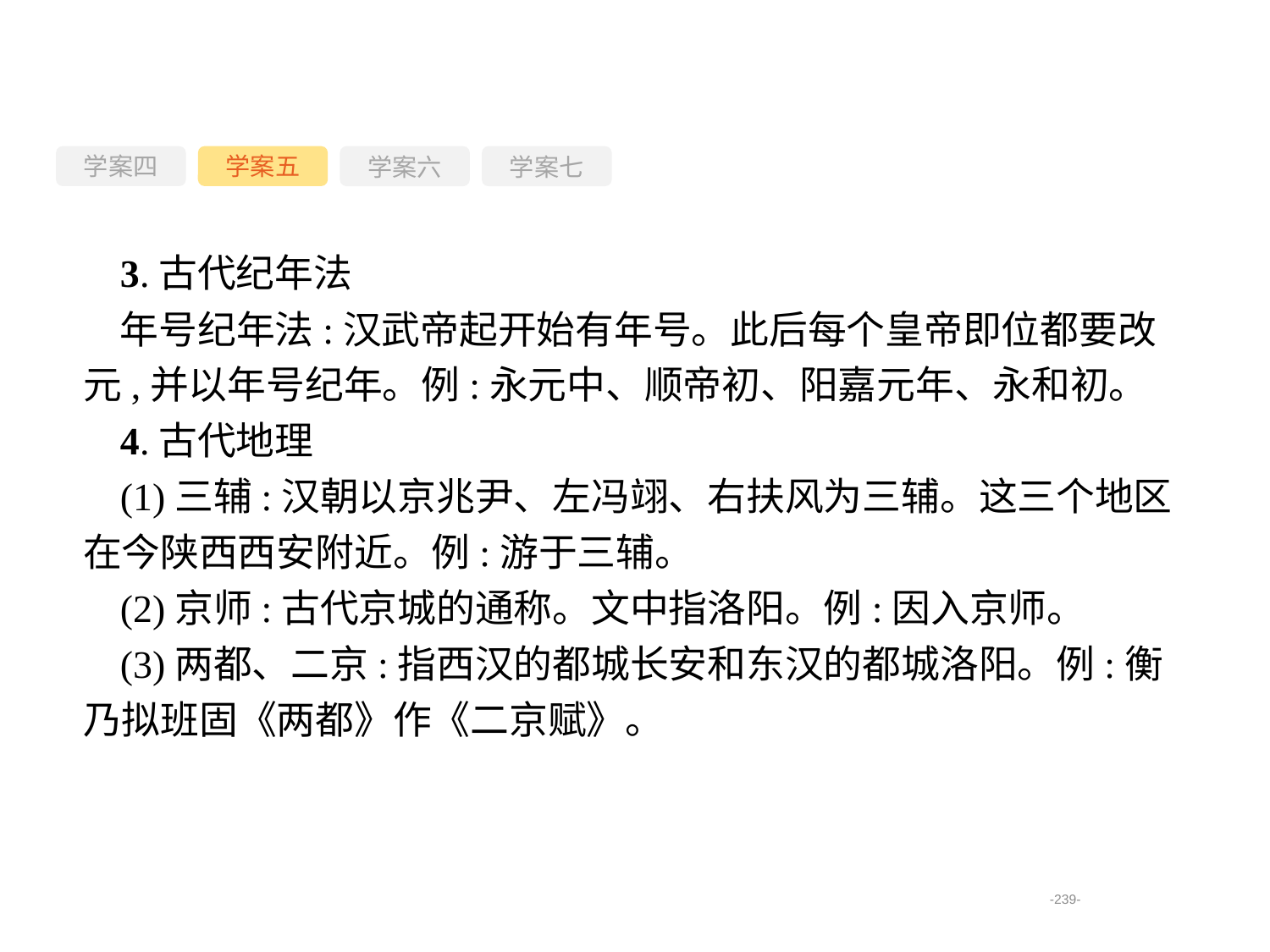

学案四
学案六
学案七
学案五
3.古代纪年法
年号纪年法:汉武帝起开始有年号。此后每个皇帝即位都要改元,并以年号纪年。例:永元中、顺帝初、阳嘉元年、永和初。
4.古代地理
(1)三辅:汉朝以京兆尹、左冯翊、右扶风为三辅。这三个地区在今陕西西安附近。例:游于三辅。
(2)京师:古代京城的通称。文中指洛阳。例:因入京师。
(3)两都、二京:指西汉的都城长安和东汉的都城洛阳。例:衡乃拟班固《两都》作《二京赋》。
-239-